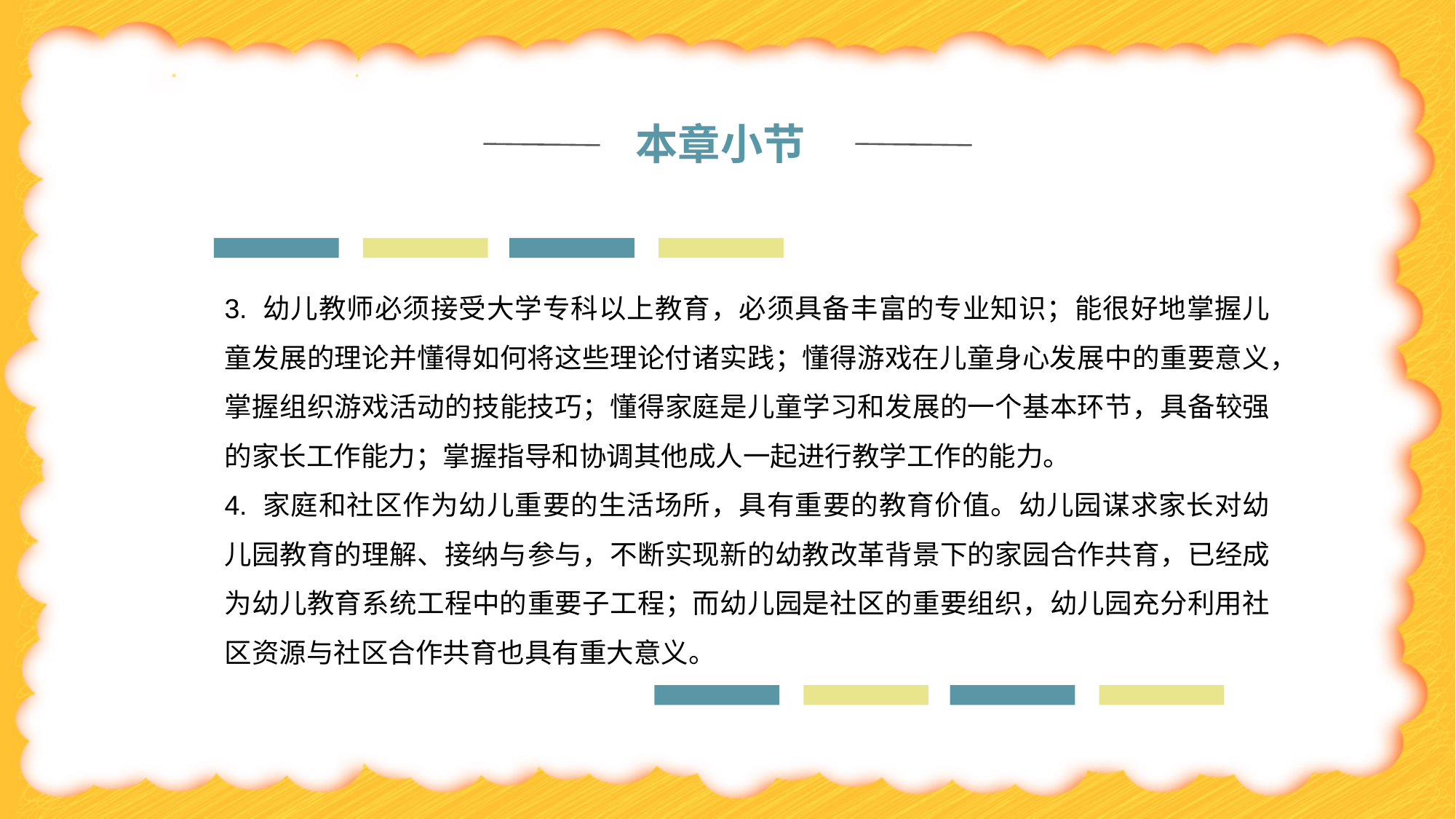

本章小节

3. 幼儿教师必须接受大学专科以上教育，必须具备丰富的专业知识；能很好地掌握儿童发展的理论并懂得如何将这些理论付诸实践；懂得游戏在儿童身心发展中的重要意义，掌握组织游戏活动的技能技巧；懂得家庭是儿童学习和发展的一个基本环节，具备较强的家长工作能力；掌握指导和协调其他成人一起进行教学工作的能力。
4. 家庭和社区作为幼儿重要的生活场所，具有重要的教育价值。幼儿园谋求家长对幼儿园教育的理解、接纳与参与，不断实现新的幼教改革背景下的家园合作共育，已经成为幼儿教育系统工程中的重要子工程；而幼儿园是社区的重要组织，幼儿园充分利用社区资源与社区合作共育也具有重大意义。